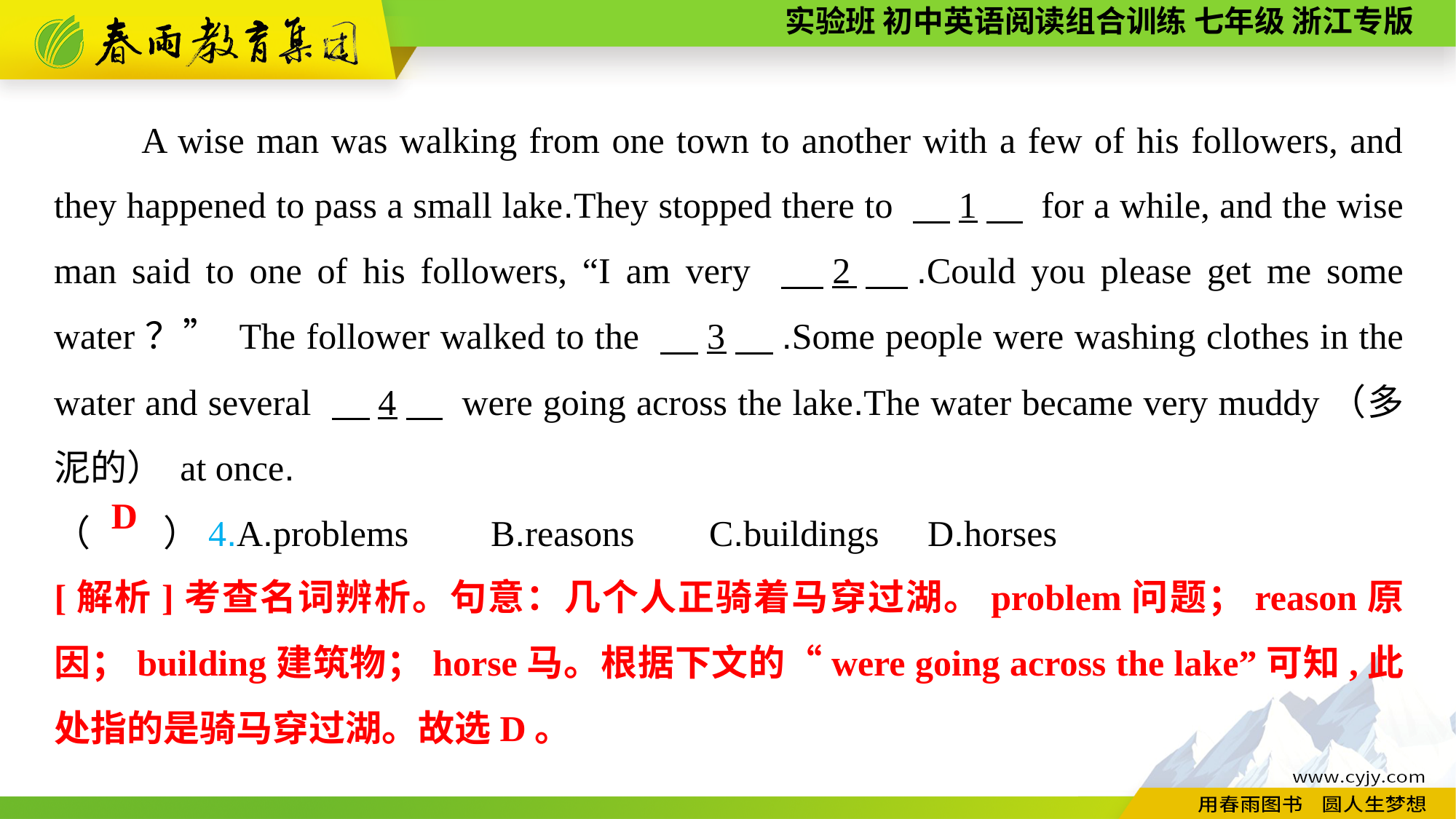

A wise man was walking from one town to another with a few of his followers, and they happened to pass a small lake.They stopped there to 　1　 for a while, and the wise man said to one of his followers, “I am very 　2　.Could you please get me some water？” The follower walked to the 　3　.Some people were washing clothes in the water and several 　4　 were going across the lake.The water became very muddy（多泥的） at once.
（　　）4.A.problems	B.reasons	C.buildings	D.horses
D
[解析]考查名词辨析。句意：几个人正骑着马穿过湖。problem问题；reason原因；building建筑物；horse马。根据下文的“were going across the lake”可知,此处指的是骑马穿过湖。故选D。